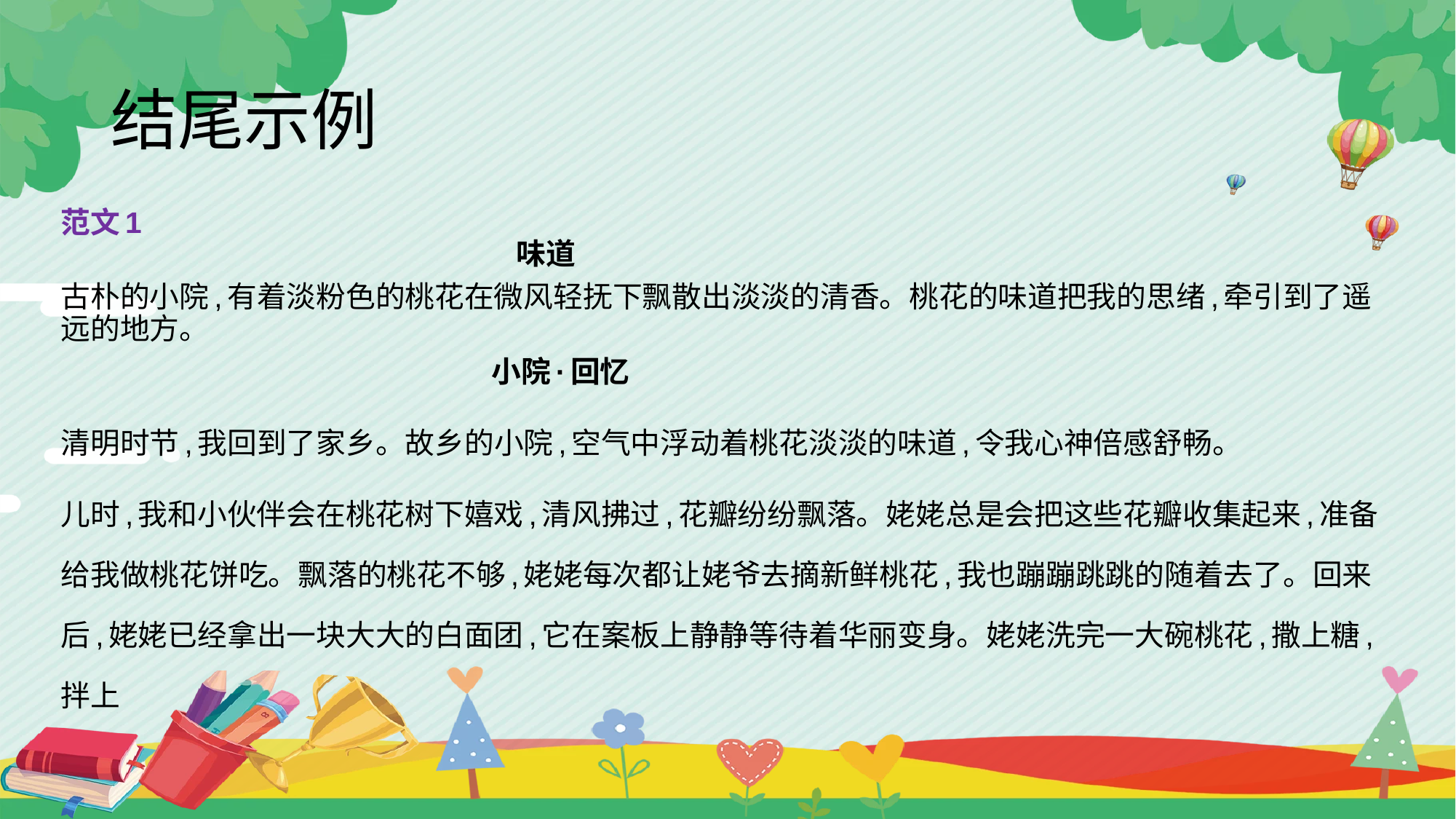

# 结尾示例
范文1
                                                       味道
古朴的小院,有着淡粉色的桃花在微风轻抚下飘散出淡淡的清香。桃花的味道把我的思绪,牵引到了遥远的地方。
                                                    小院·回忆
清明时节,我回到了家乡。故乡的小院,空气中浮动着桃花淡淡的味道,令我心神倍感舒畅。
儿时,我和小伙伴会在桃花树下嬉戏,清风拂过,花瓣纷纷飘落。姥姥总是会把这些花瓣收集起来,准备给我做桃花饼吃。飘落的桃花不够,姥姥每次都让姥爷去摘新鲜桃花,我也蹦蹦跳跳的随着去了。回来后,姥姥已经拿出一块大大的白面团,它在案板上静静等待着华丽变身。姥姥洗完一大碗桃花,撒上糖,拌上